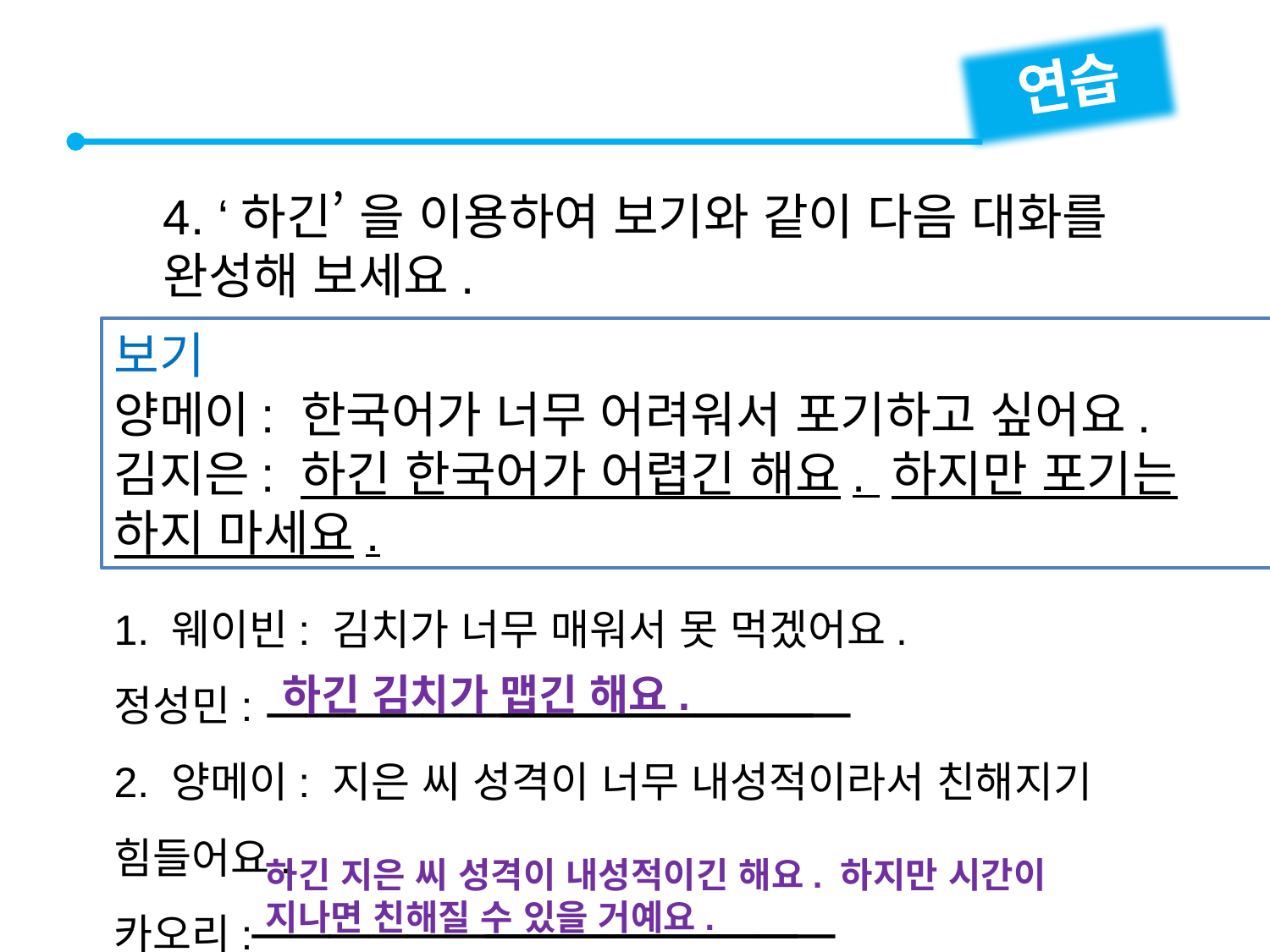

연습
4. ‘하긴’ 을 이용하여 보기와 같이 다음 대화를
완성해 보세요.
보기
양메이: 한국어가 너무 어려워서 포기하고 싶어요.
김지은: 하긴 한국어가 어렵긴 해요. 하지만 포기는 하지 마세요.
1. 웨이빈: 김치가 너무 매워서 못 먹겠어요.
정성민:
2. 양메이: 지은 씨 성격이 너무 내성적이라서 친해지기 힘들어요.
카오리:
_______________
________
하긴 김치가 맵긴 해요.
_______________
________
하긴 지은 씨 성격이 내성적이긴 해요. 하지만 시간이 지나면 친해질 수 있을 거예요.